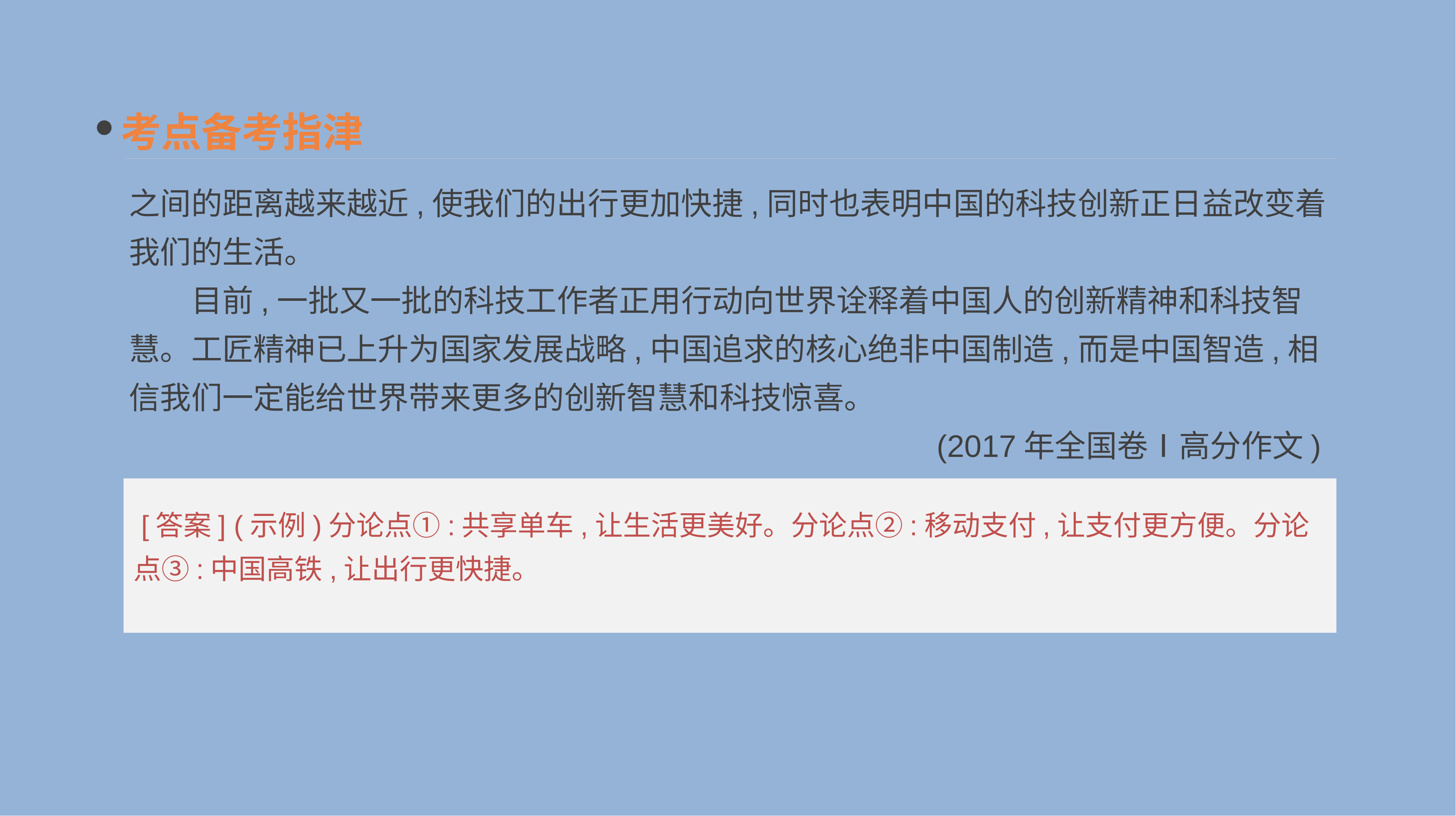

考点备考指津

之间的距离越来越近,使我们的出行更加快捷,同时也表明中国的科技创新正日益改变着我们的生活。
　　目前,一批又一批的科技工作者正用行动向世界诠释着中国人的创新精神和科技智慧。工匠精神已上升为国家发展战略,中国追求的核心绝非中国制造,而是中国智造,相信我们一定能给世界带来更多的创新智慧和科技惊喜。
(2017年全国卷Ⅰ高分作文)

 [答案] (示例)分论点①:共享单车,让生活更美好。分论点②:移动支付,让支付更方便。分论点③:中国高铁,让出行更快捷。